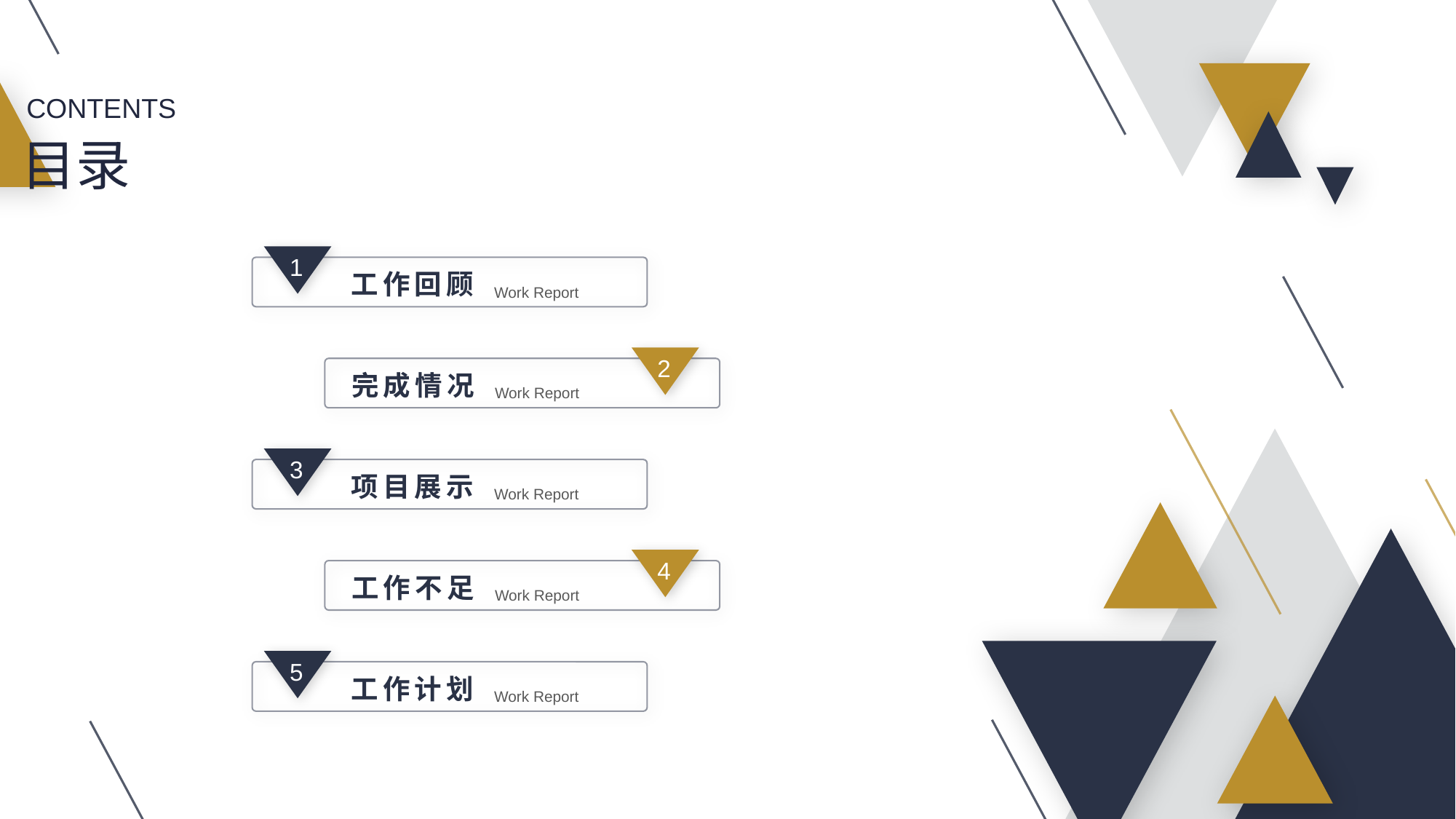

CONTENTS

目录

1

工作回顾
Work Report

2

完成情况
Work Report

3

项目展示
Work Report

4

工作不足
Work Report

5

工作计划
Work Report